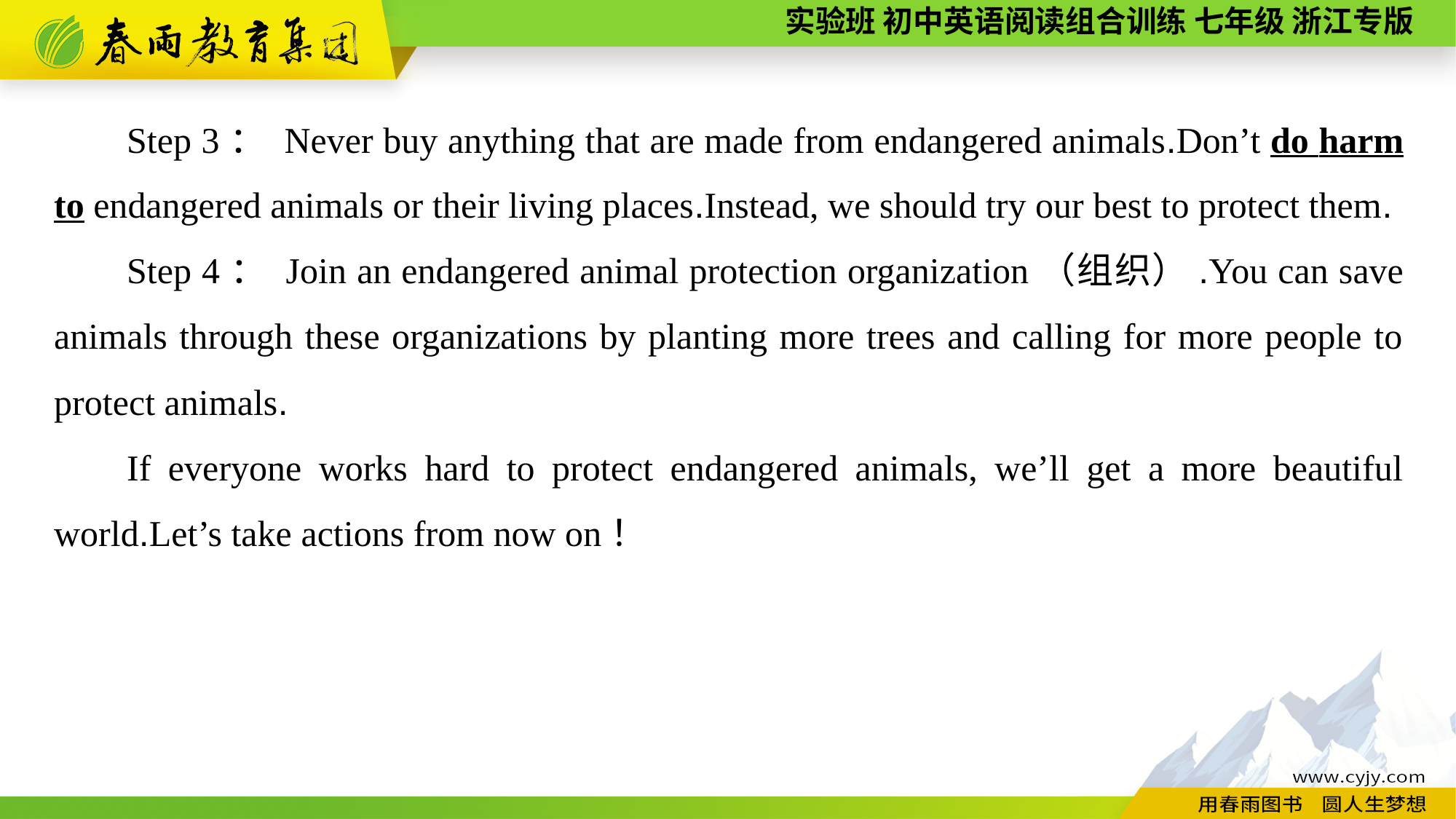

Step 3： Never buy anything that are made from endangered animals.Don’t do harm to endangered animals or their living places.Instead, we should try our best to protect them.
Step 4： Join an endangered animal protection organization（组织）.You can save animals through these organizations by planting more trees and calling for more people to protect animals.
If everyone works hard to protect endangered animals, we’ll get a more beautiful world.Let’s take actions from now on！